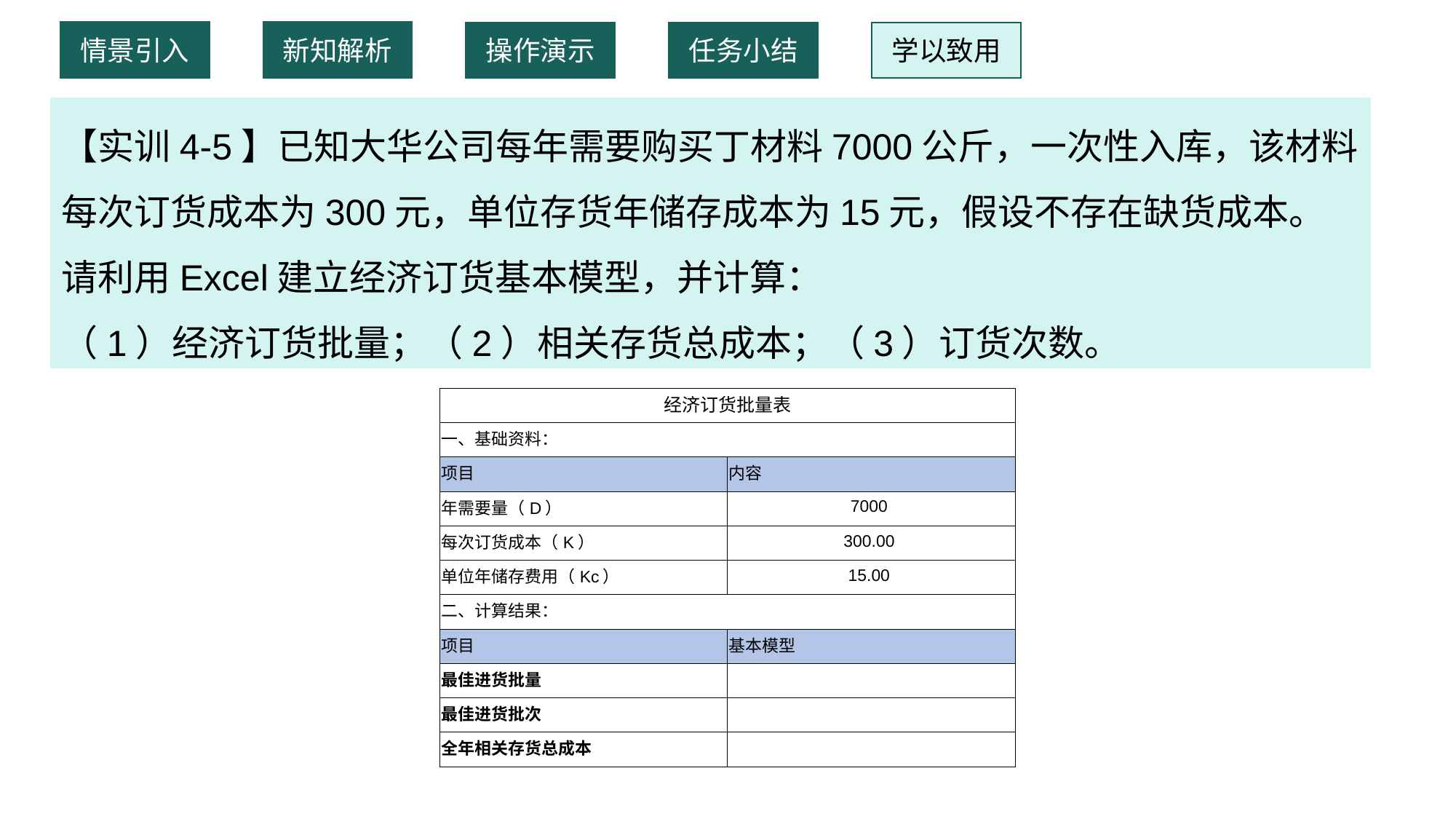

情景引入
新知解析
操作演示
任务小结
学以致用
【实训4-5】已知大华公司每年需要购买丁材料7000公斤，一次性入库，该材料每次订货成本为300元，单位存货年储存成本为15元，假设不存在缺货成本。请利用Excel建立经济订货基本模型，并计算：
（1）经济订货批量；（2）相关存货总成本；（3）订货次数。
| 经济订货批量表 |  |
| --- | --- |
| 一、基础资料： |  |
| 项目 | 内容 |
| 年需要量（D） | 7000 |
| 每次订货成本（K） | 300.00 |
| 单位年储存费用（Kc） | 15.00 |
| 二、计算结果： |  |
| 项目 | 基本模型 |
| 最佳进货批量 |  |
| 最佳进货批次 |  |
| 全年相关存货总成本 |  |